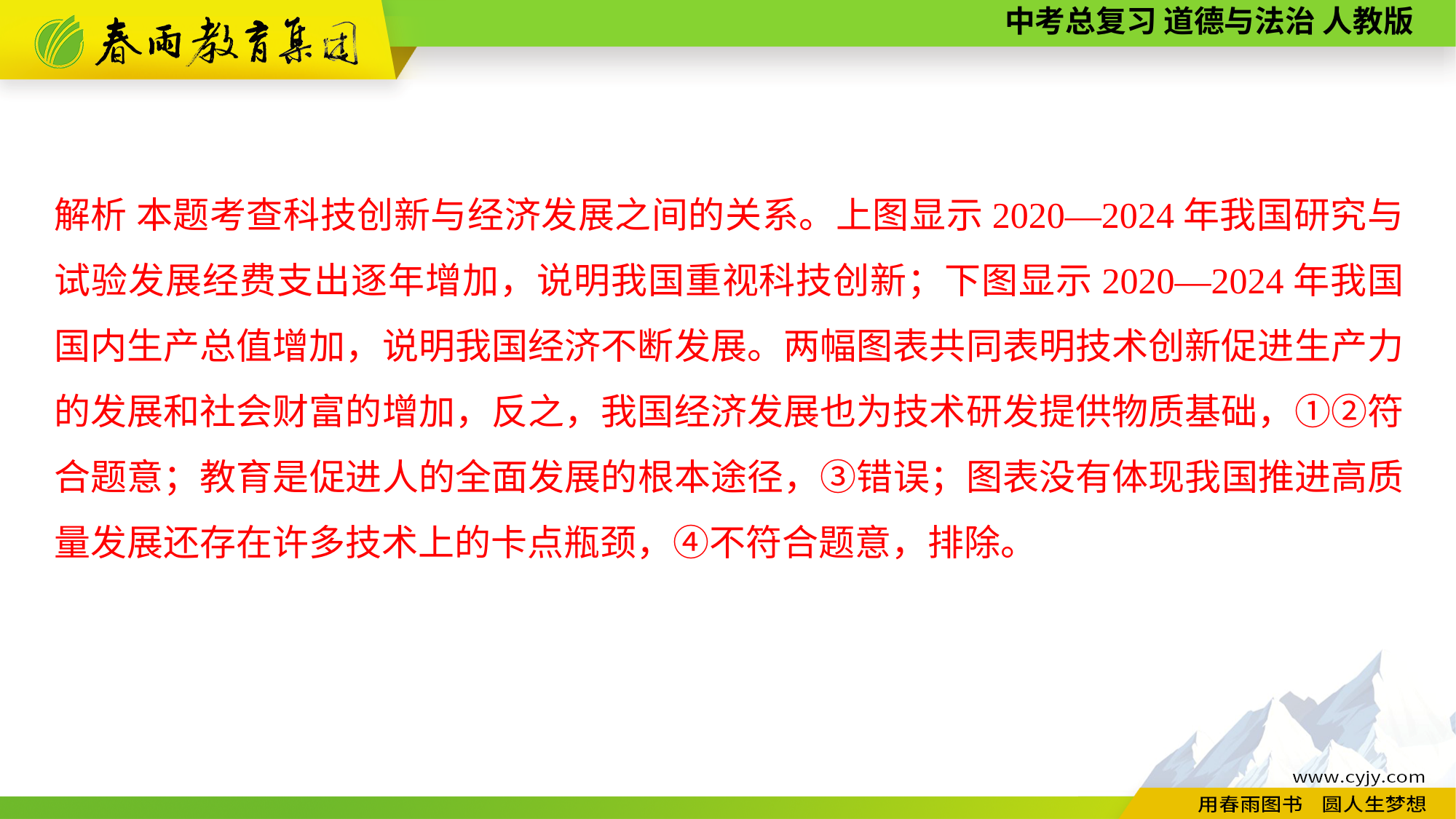

解析 本题考查科技创新与经济发展之间的关系。上图显示2020—2024年我国研究与试验发展经费支出逐年增加，说明我国重视科技创新；下图显示2020—2024年我国国内生产总值增加，说明我国经济不断发展。两幅图表共同表明技术创新促进生产力的发展和社会财富的增加，反之，我国经济发展也为技术研发提供物质基础，①②符合题意；教育是促进人的全面发展的根本途径，③错误；图表没有体现我国推进高质量发展还存在许多技术上的卡点瓶颈，④不符合题意，排除。